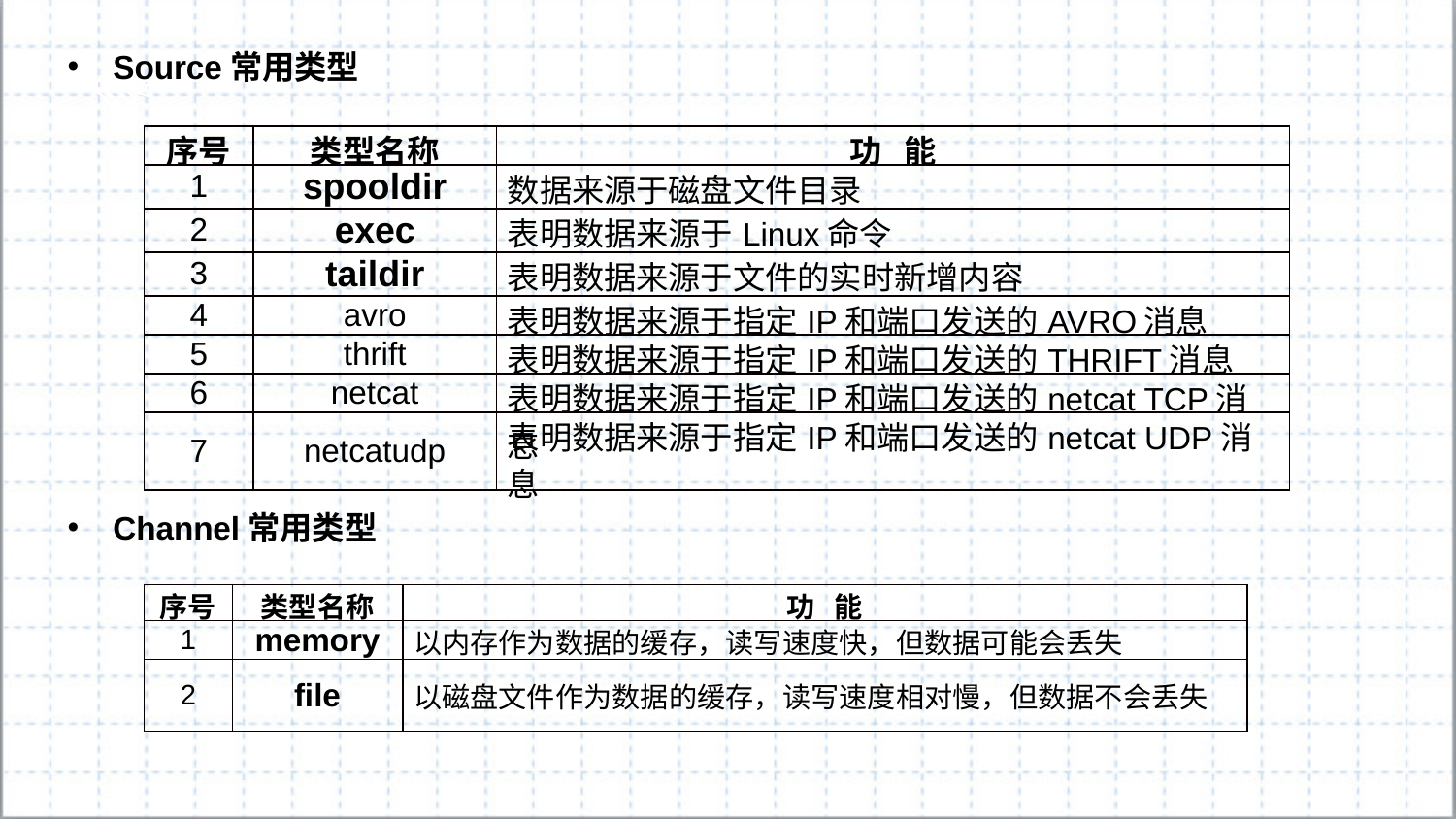

Source常用类型
| 序号 | 类型名称 | 功 能 |
| --- | --- | --- |
| 1 | spooldir | 数据来源于磁盘文件目录 |
| 2 | exec | 表明数据来源于Linux命令 |
| 3 | taildir | 表明数据来源于文件的实时新增内容 |
| 4 | avro | 表明数据来源于指定IP和端口发送的AVRO消息 |
| 5 | thrift | 表明数据来源于指定IP和端口发送的THRIFT消息 |
| 6 | netcat | 表明数据来源于指定IP和端口发送的netcat TCP消息 |
| 7 | netcatudp | 表明数据来源于指定IP和端口发送的netcat UDP消息 |
Channel常用类型
| 序号 | 类型名称 | 功 能 |
| --- | --- | --- |
| 1 | memory | 以内存作为数据的缓存，读写速度快，但数据可能会丢失 |
| 2 | file | 以磁盘文件作为数据的缓存，读写速度相对慢，但数据不会丢失 |